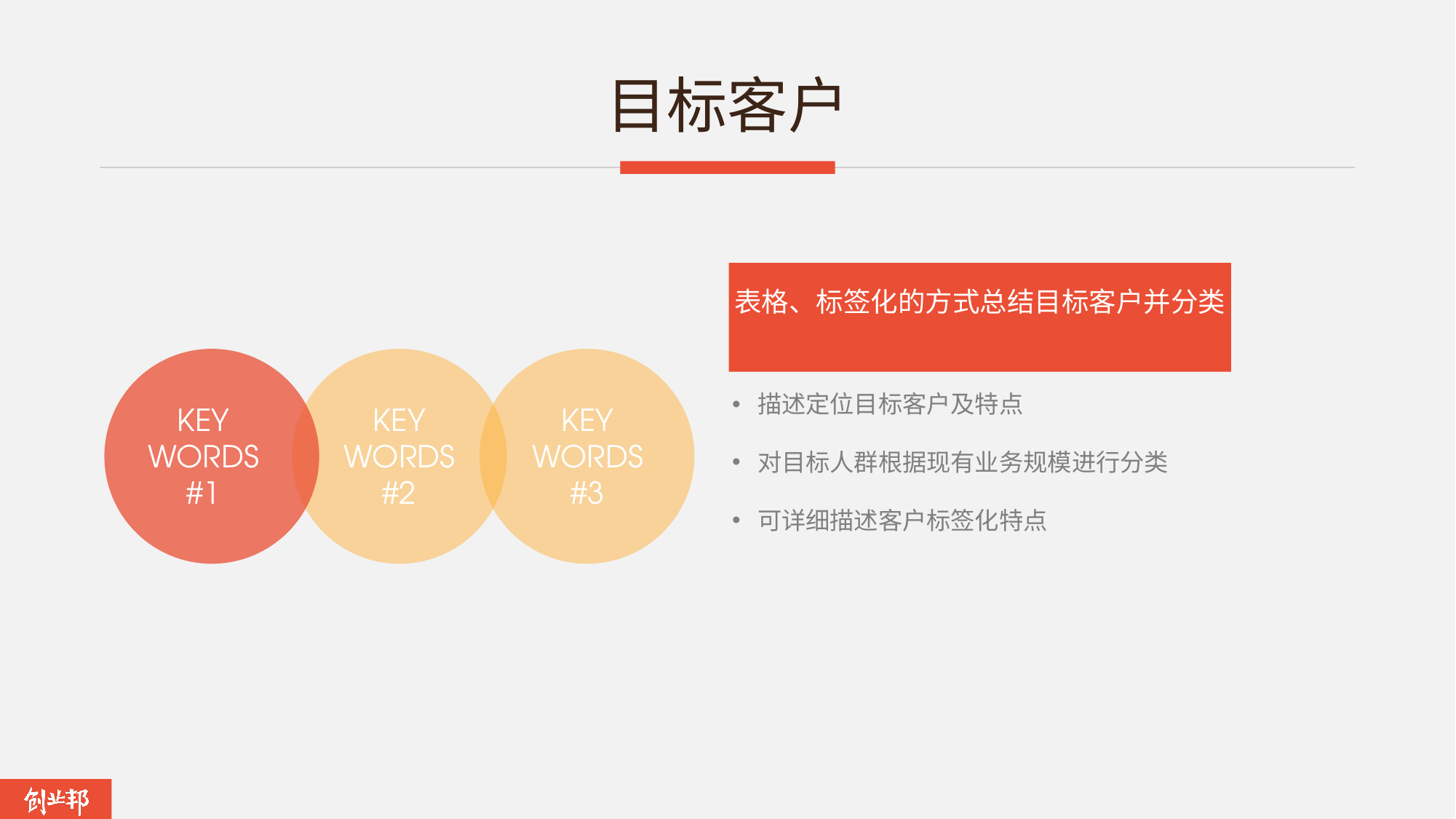

# 目标客户
表格、标签化的方式总结目标客户并分类

描述定位目标客户及特点
对目标人群根据现有业务规模进行分类
可详细描述客户标签化特点
KEY
WORDS
#3
KEY
WORDS
#2
KEY
WORDS
#1